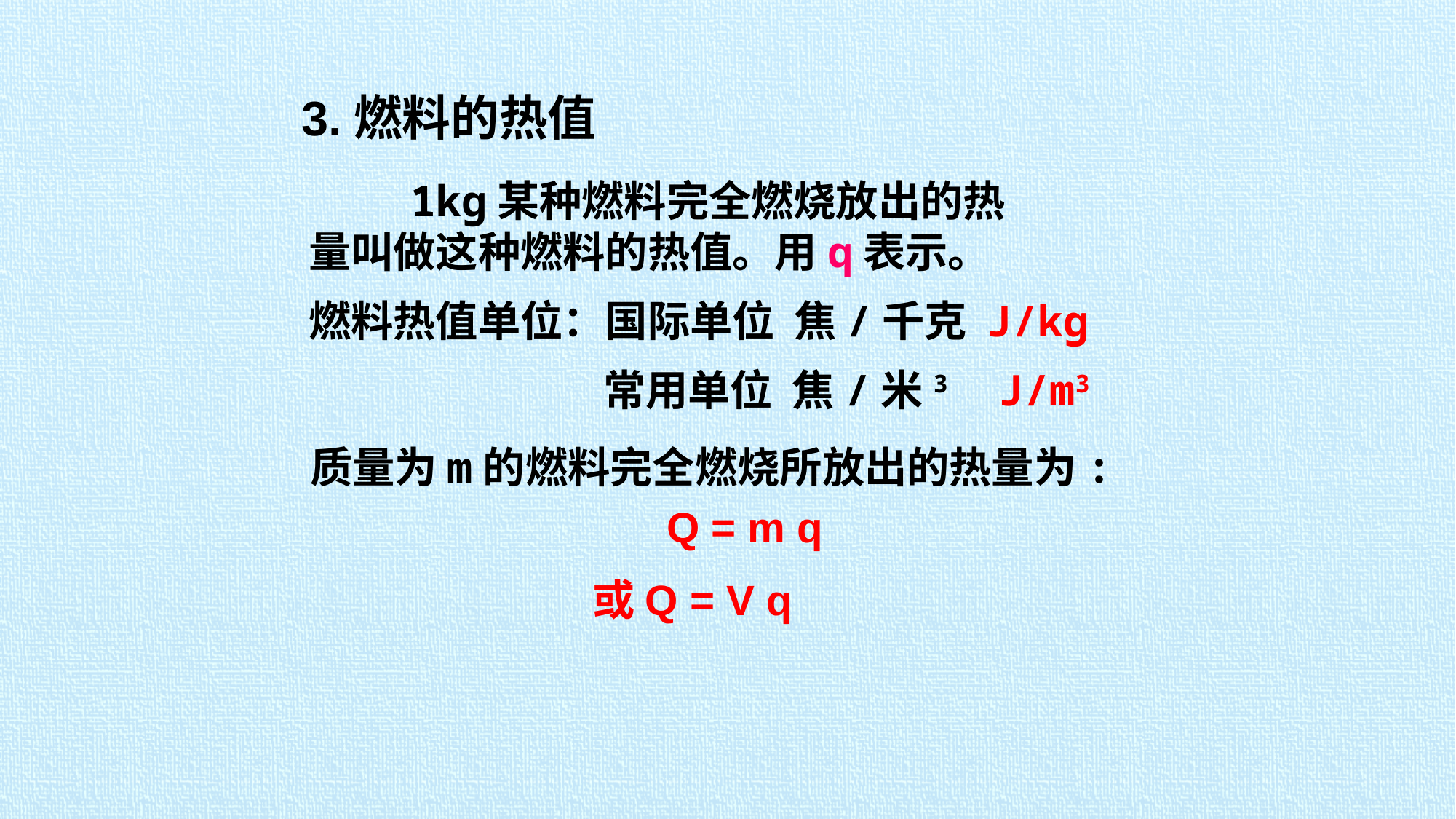

3.燃料的热值
    1kg某种燃料完全燃烧放出的热量叫做这种燃料的热值。用q表示。
燃料热值单位：国际单位  焦/千克 J/kg
 常用单位  焦/米3  J/m3
质量为m的燃料完全燃烧所放出的热量为:
              Q = m q
或Q = V q